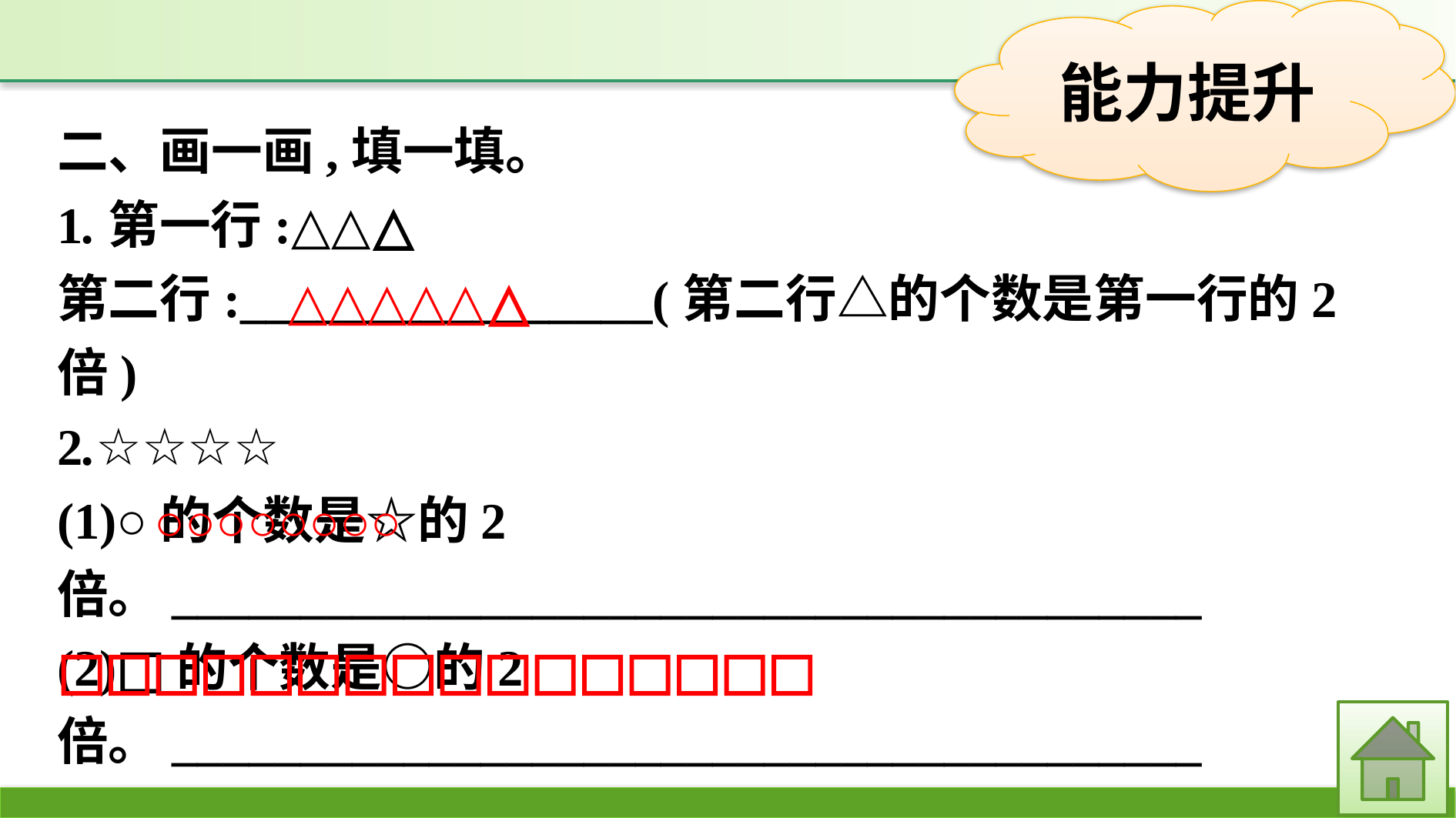

二、画一画,填一填。
1.第一行:△△△
第二行:________________(第二行△的个数是第一行的2倍)
2.☆☆☆☆
(1)○的个数是☆的2倍。________________________________________
(2)□的个数是○的2倍。________________________________________
△△△△△△
○○○○○○○○
□□□□□□□□□□□□□□□□